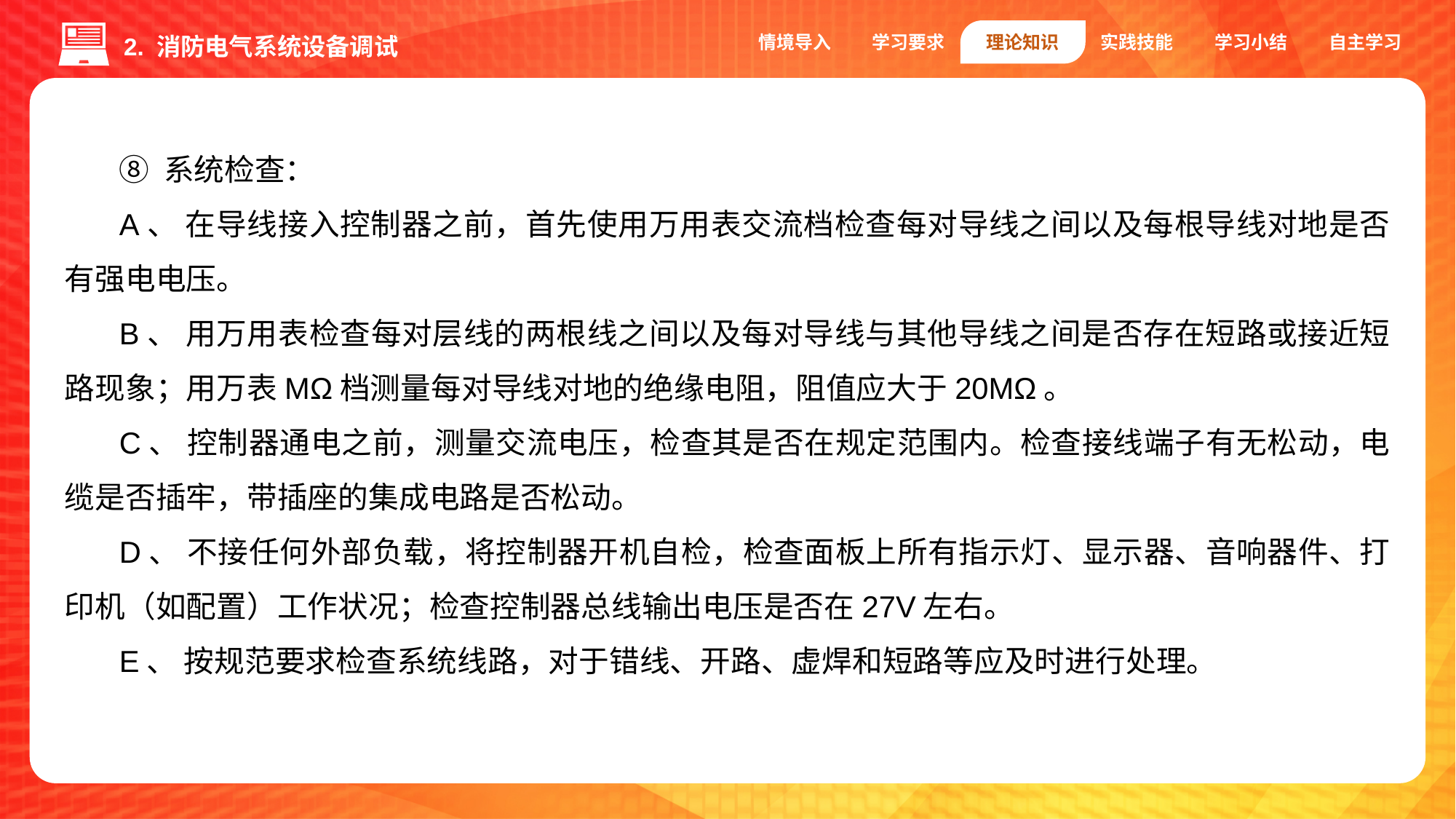

情境导入
学习要求
理论知识
实践技能
学习小结
自主学习

2. 消防电气系统设备调试
⑧ 系统检查：
A、 在导线接入控制器之前，首先使用万用表交流档检查每对导线之间以及每根导线对地是否有强电电压。
B、 用万用表检查每对层线的两根线之间以及每对导线与其他导线之间是否存在短路或接近短路现象；用万表MΩ档测量每对导线对地的绝缘电阻，阻值应大于20MΩ。
C、 控制器通电之前，测量交流电压，检查其是否在规定范围内。检查接线端子有无松动，电缆是否插牢，带插座的集成电路是否松动。
D、 不接任何外部负载，将控制器开机自检，检查面板上所有指示灯、显示器、音响器件、打印机（如配置）工作状况；检查控制器总线输出电压是否在27V左右。
E、 按规范要求检查系统线路，对于错线、开路、虚焊和短路等应及时进行处理。